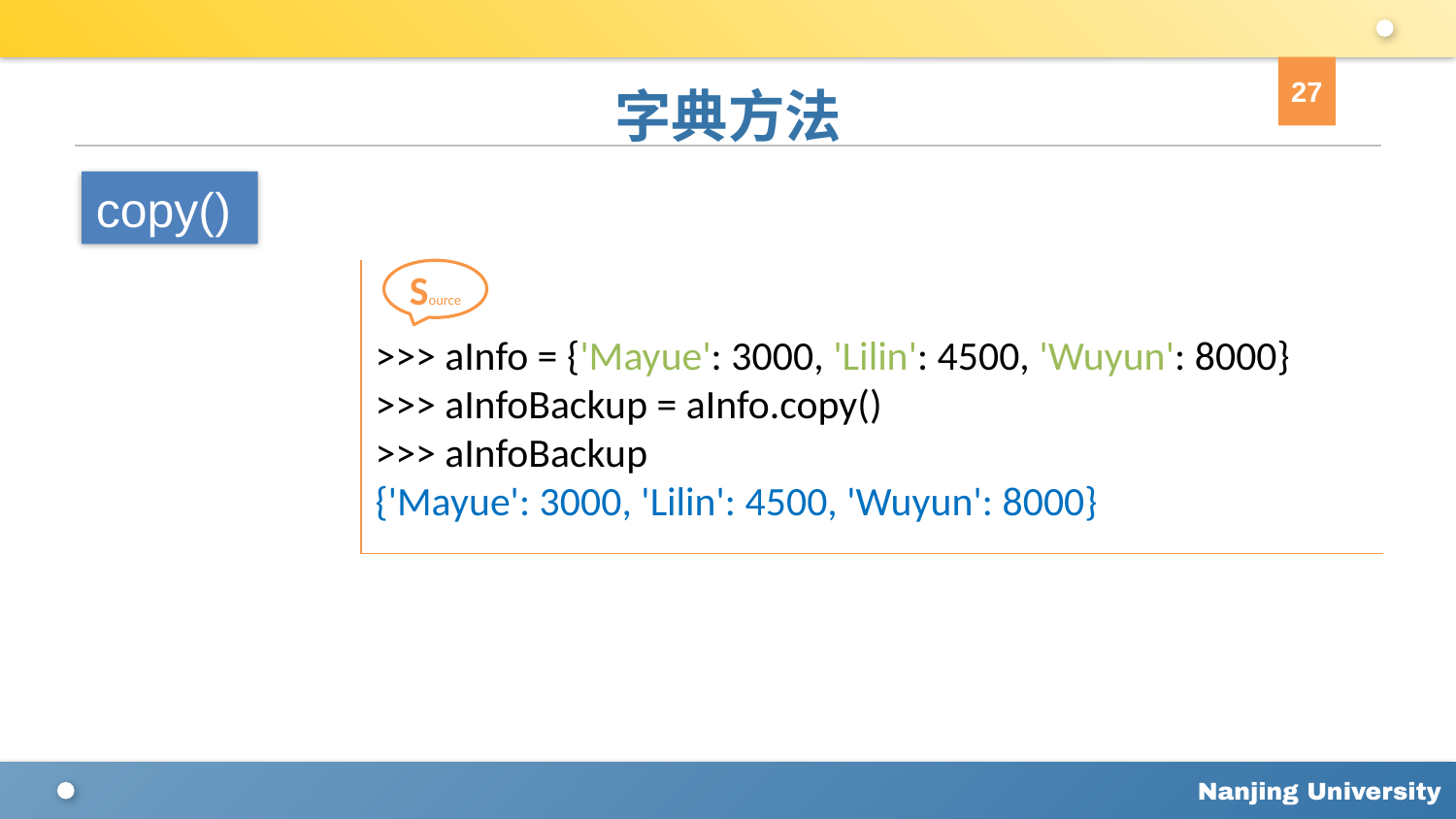

27
# 字典方法
copy()

>>> aInfo = {'Mayue': 3000, 'Lilin': 4500, 'Wuyun': 8000}
>>> aInfoBackup = aInfo.copy()
>>> aInfoBackup
{'Mayue': 3000, 'Lilin': 4500, 'Wuyun': 8000}
Source